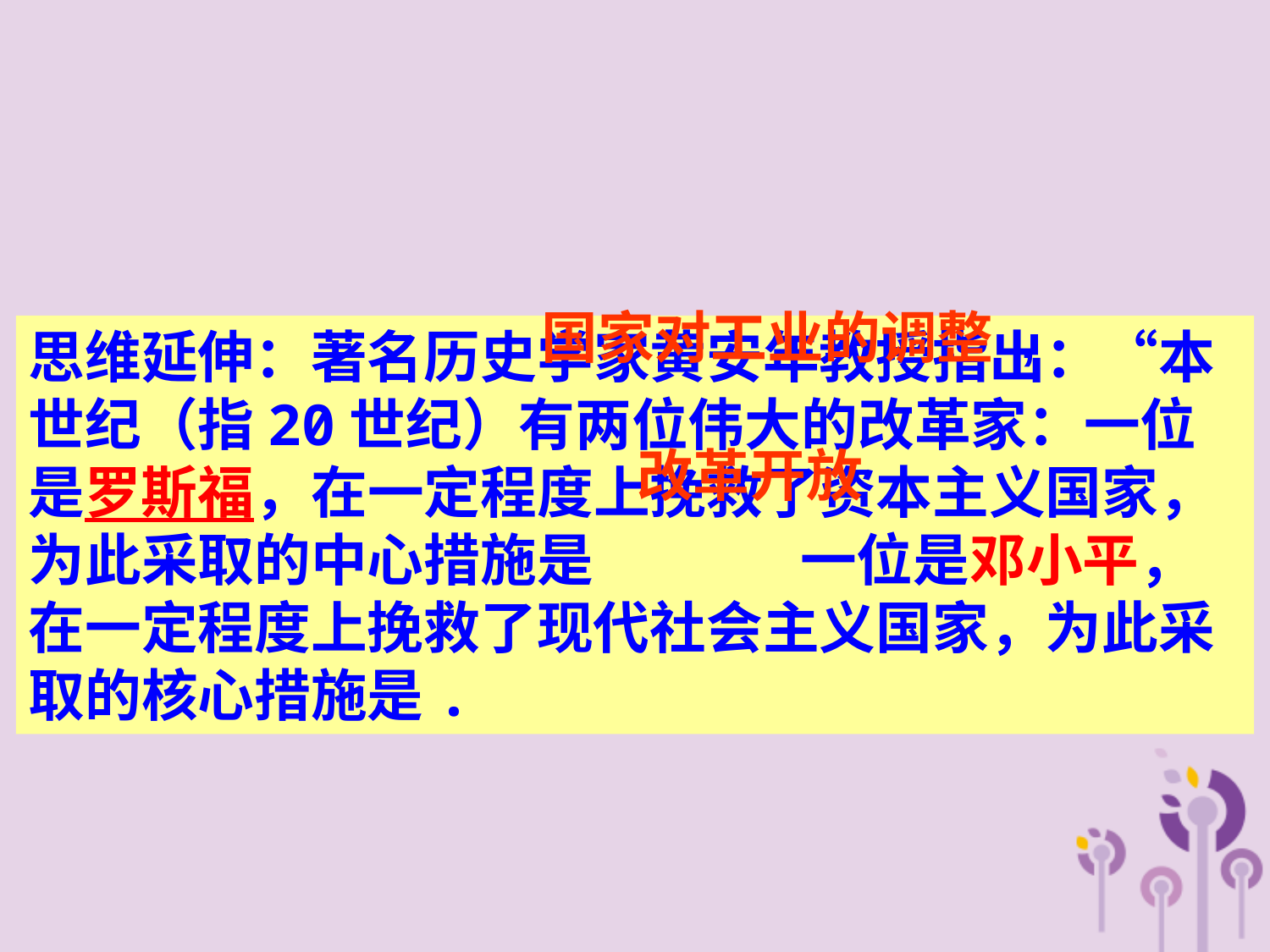

国家对工业的调整 ,
思维延伸：著名历史学家黄安年教授指出：“本世纪（指20世纪）有两位伟大的改革家：一位是罗斯福，在一定程度上挽救了资本主义国家，为此采取的中心措施是                一位是邓小平，在一定程度上挽救了现代社会主义国家，为此采取的核心措施是.
改革开放